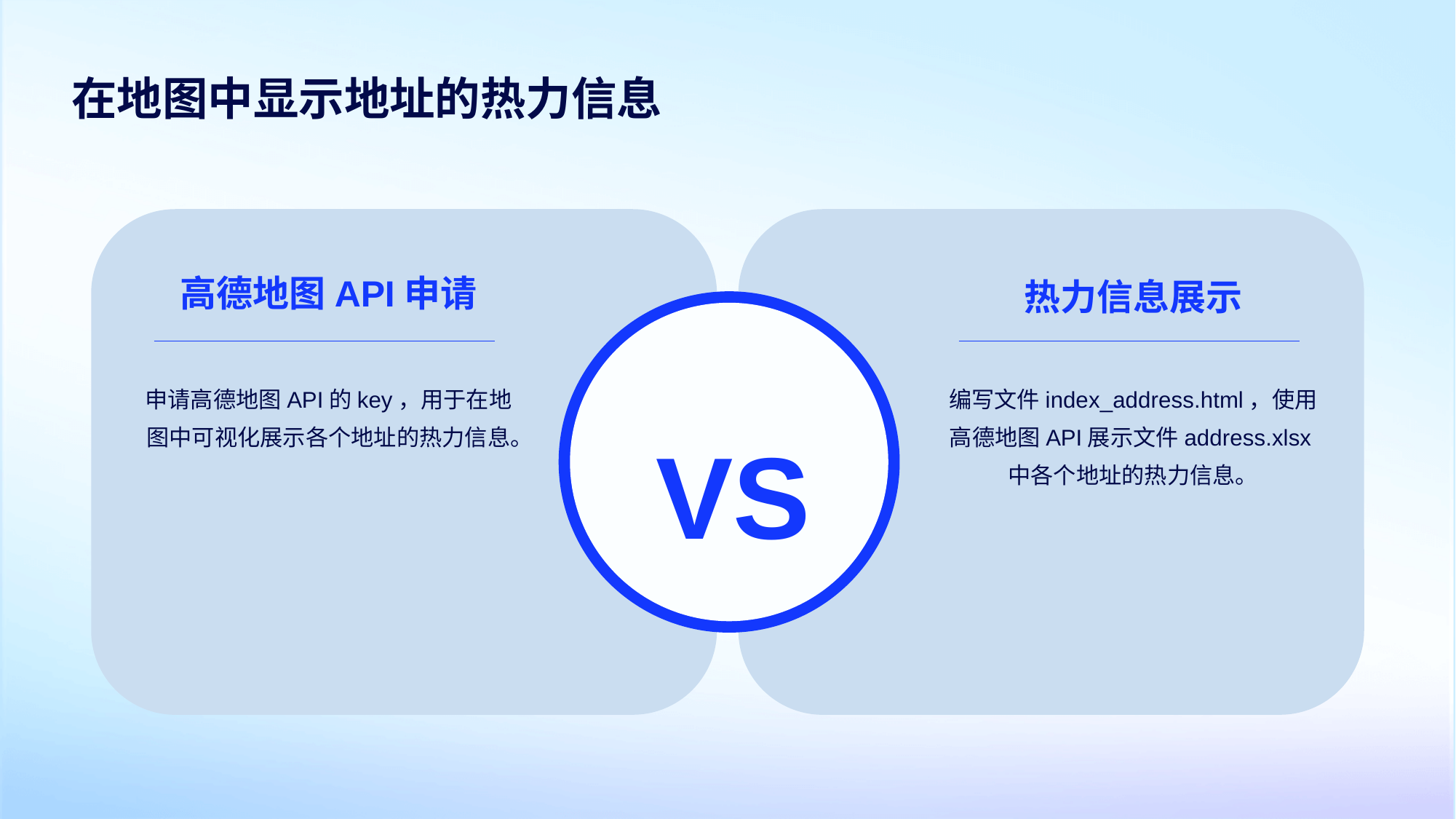

在地图中显示地址的热力信息

高德地图API申请
热力信息展示

VS
申请高德地图API的key，用于在地图中可视化展示各个地址的热力信息。
编写文件index_address.html，使用高德地图API展示文件address.xlsx中各个地址的热力信息。